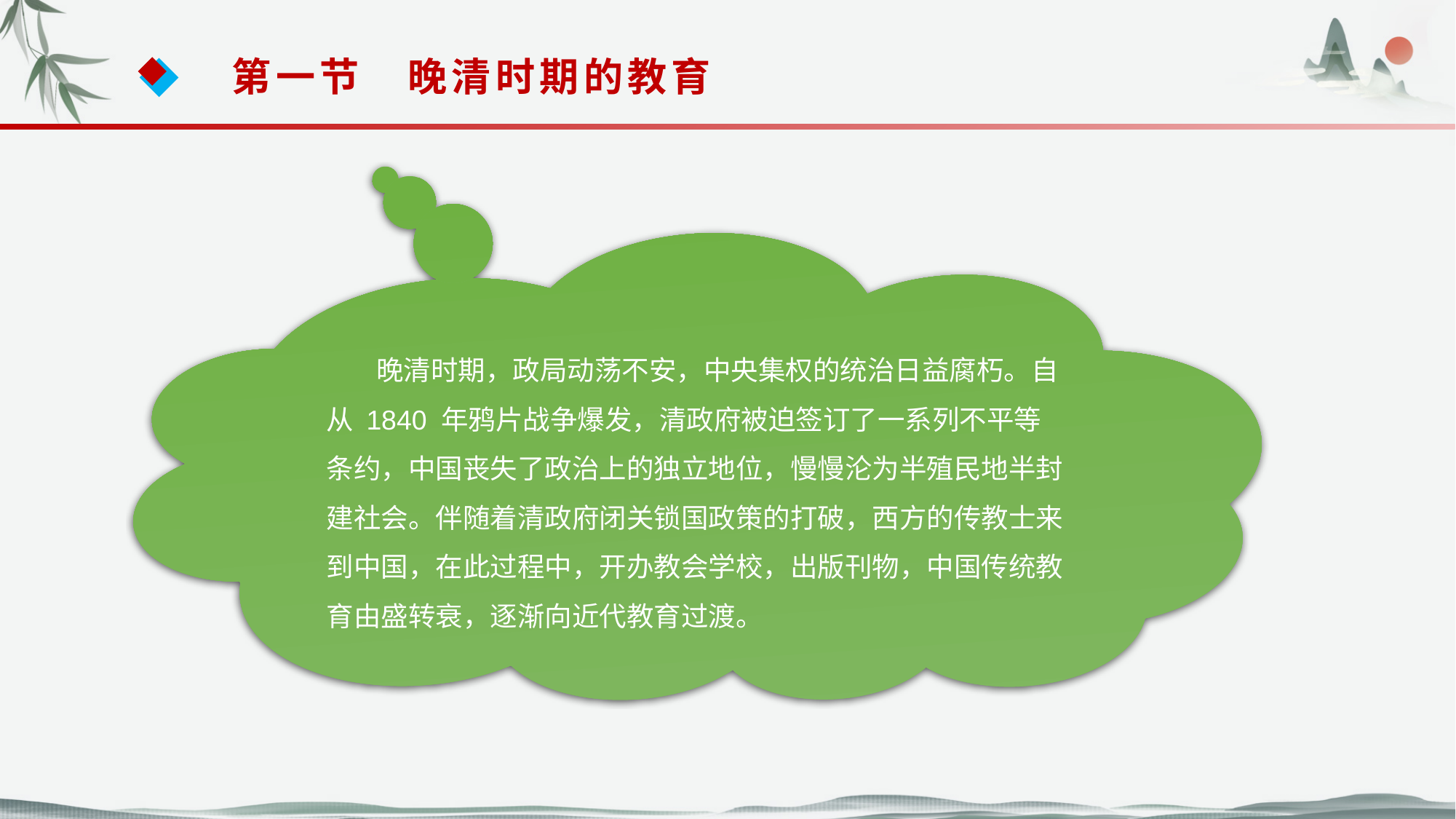

第一节　晚清时期的教育

       晚清时期，政局动荡不安，中央集权的统治日益腐朽。自从 1840 年鸦片战争爆发，清政府被迫签订了一系列不平等条约，中国丧失了政治上的独立地位，慢慢沦为半殖民地半封建社会。伴随着清政府闭关锁国政策的打破，西方的传教士来到中国，在此过程中，开办教会学校，出版刊物，中国传统教育由盛转衰，逐渐向近代教育过渡。